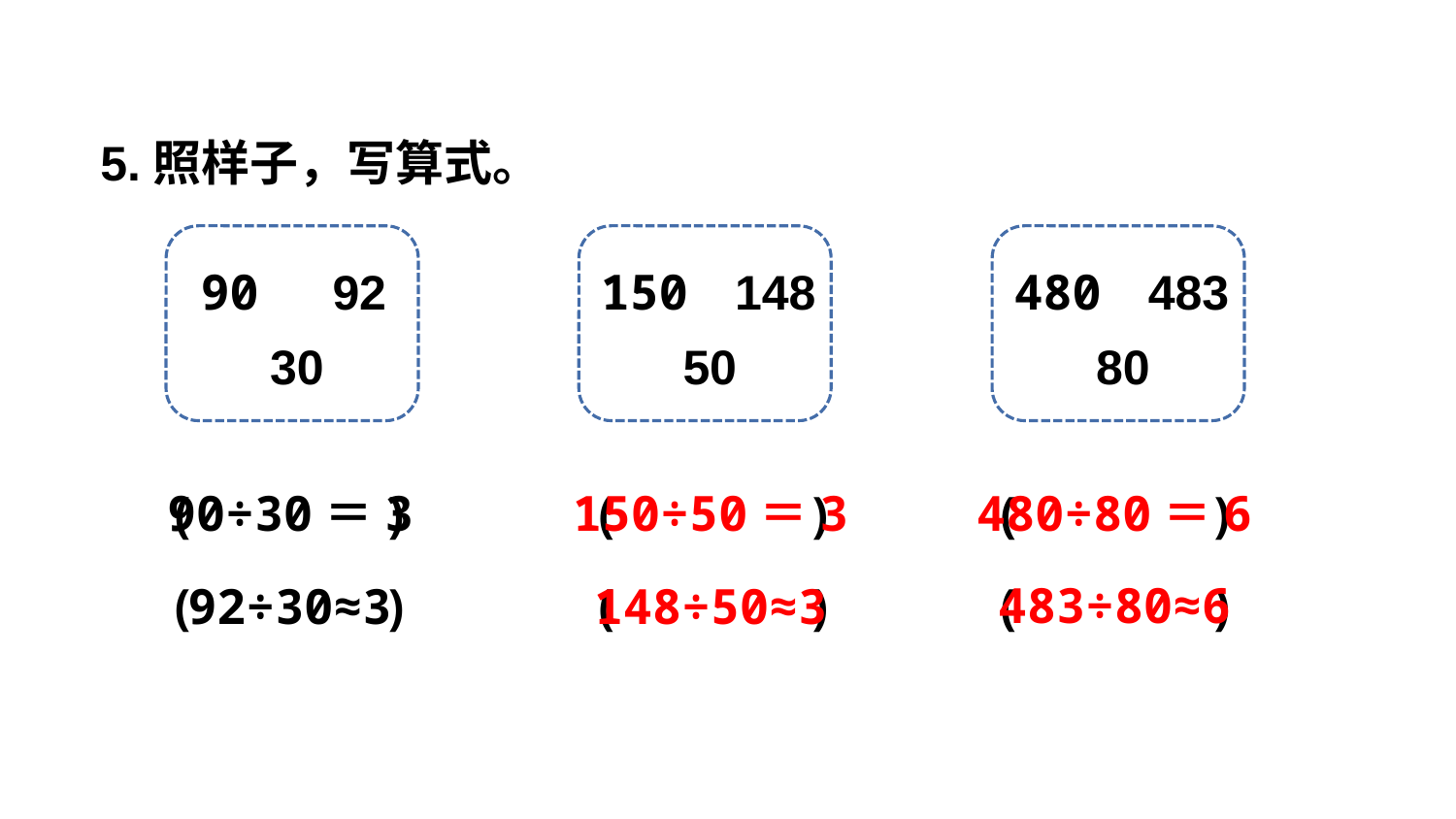

5.照样子，写算式。

90
92
30

150
148
50

480
483
80
90÷30＝3
150÷50＝3
480÷80＝6
(　　      )
(　　      )
(　　      )
483÷80≈6
92÷30≈3
(　　      )
(　　      )
148÷50≈3
(　　      )